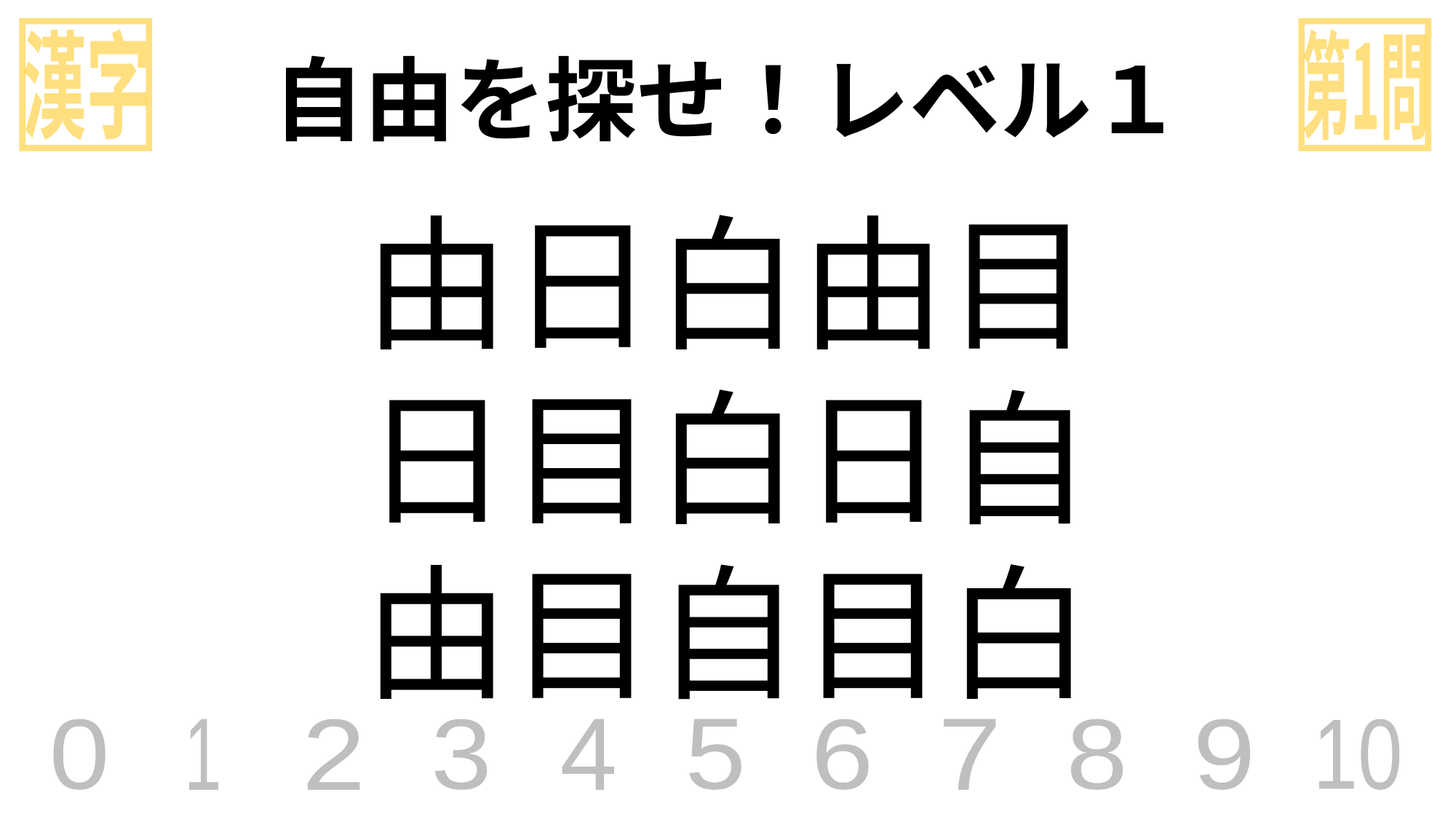

漢字

第1問
自由を探せ！レベル１
由日白由目
日目白日自
由目自目白
0
1
2
3
4
5
6
7
8
9
10